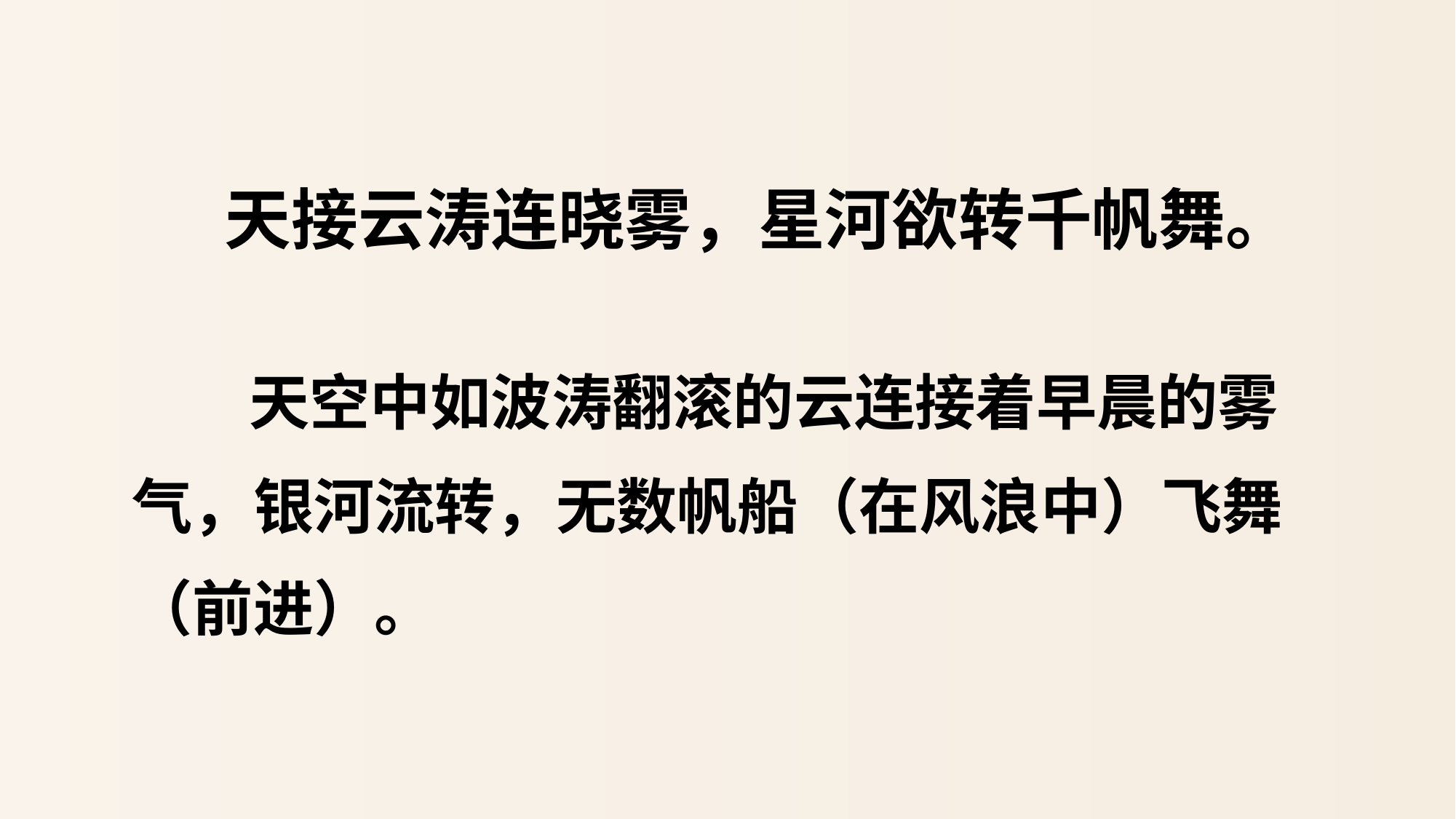

天接云涛连晓雾，星河欲转千帆舞。
      天空中如波涛翻滚的云连接着早晨的雾气，银河流转，无数帆船（在风浪中）飞舞（前进）。